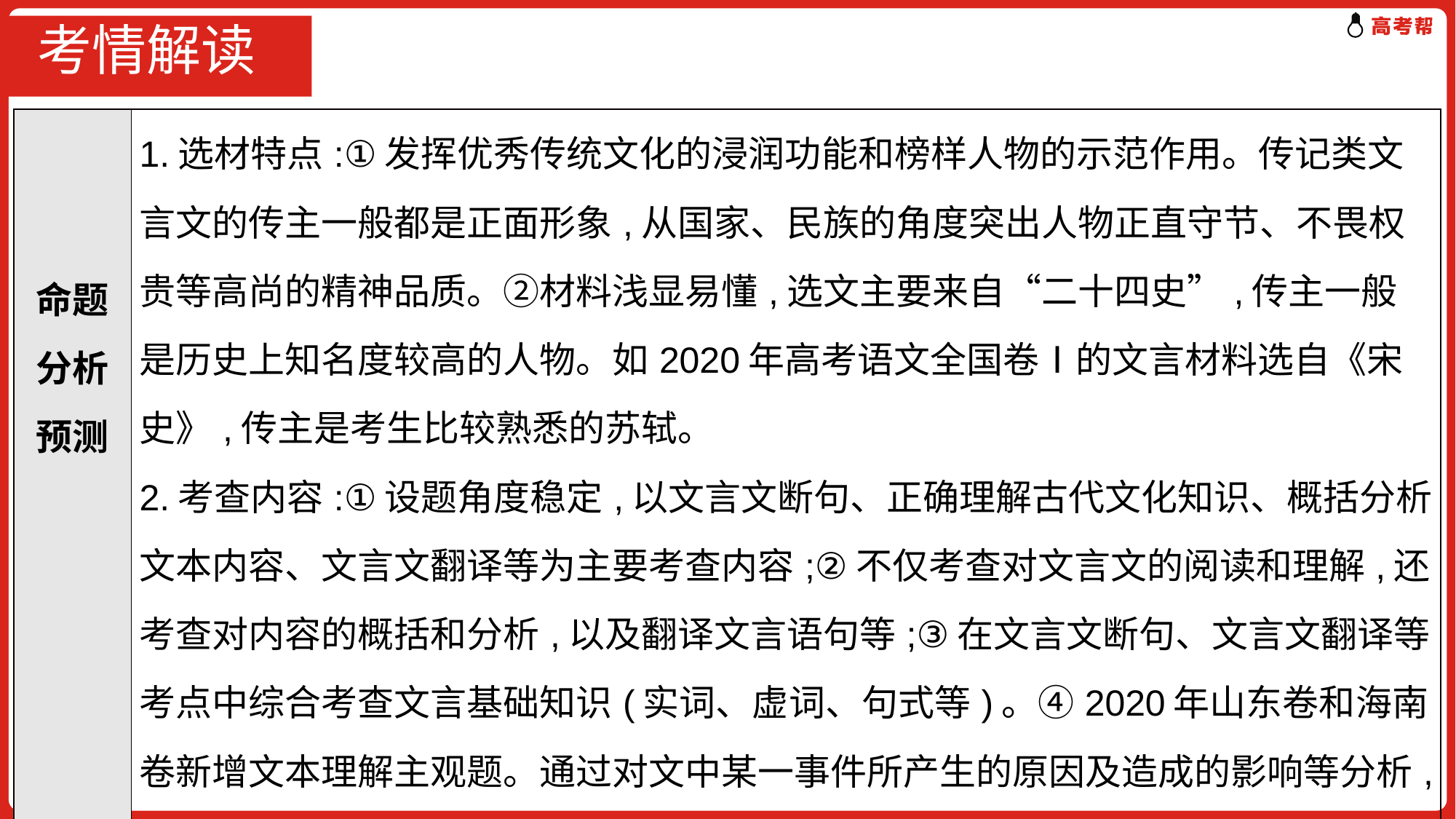

# 考情解读
| 命题分析预测 | 1.选材特点:①发挥优秀传统文化的浸润功能和榜样人物的示范作用。传记类文言文的传主一般都是正面形象,从国家、民族的角度突出人物正直守节、不畏权贵等高尚的精神品质。②材料浅显易懂,选文主要来自“二十四史”,传主一般是历史上知名度较高的人物。如2020年高考语文全国卷Ⅰ的文言材料选自《宋史》,传主是考生比较熟悉的苏轼。 2.考查内容:①设题角度稳定,以文言文断句、正确理解古代文化知识、概括分析文本内容、文言文翻译等为主要考查内容;②不仅考查对文言文的阅读和理解,还考查对内容的概括和分析,以及翻译文言语句等;③在文言文断句、文言文翻译等考点中综合考查文言基础知识(实词、虚词、句式等)。④2020年山东卷和海南卷新增文本理解主观题。通过对文中某一事件所产生的原因及造成的影响等分析,考查考生是否真正读懂文本。 |
| --- | --- |